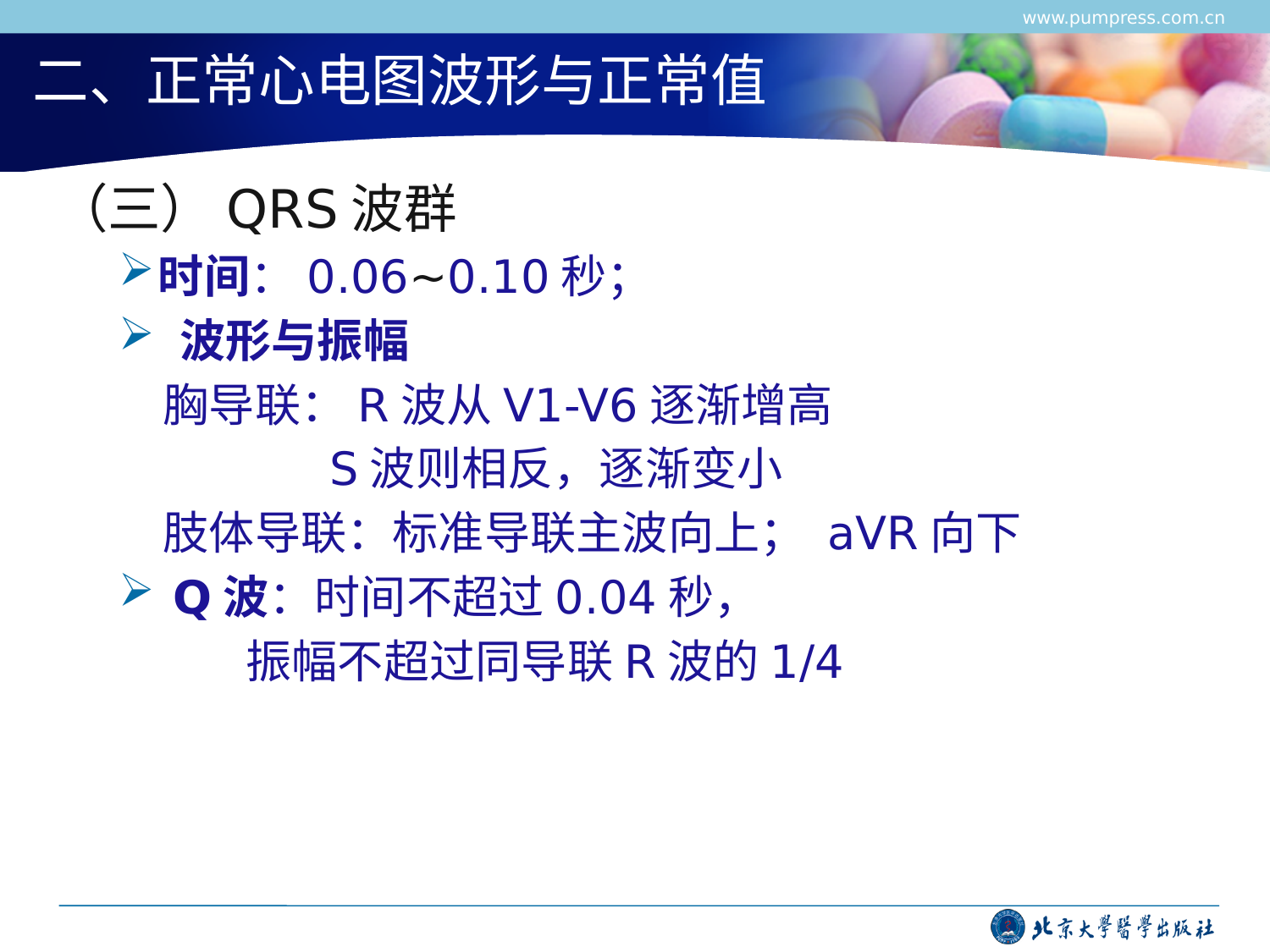

www.pumpress.com.cn
# 二、正常心电图波形与正常值
（三）QRS波群
时间：0.06~0.10秒；
 波形与振幅
    胸导联：R波从V1-V6逐渐增高
               S波则相反，逐渐变小
    肢体导联：标准导联主波向上； aVR向下
 Q波：时间不超过0.04秒，
            振幅不超过同导联R波的1/4